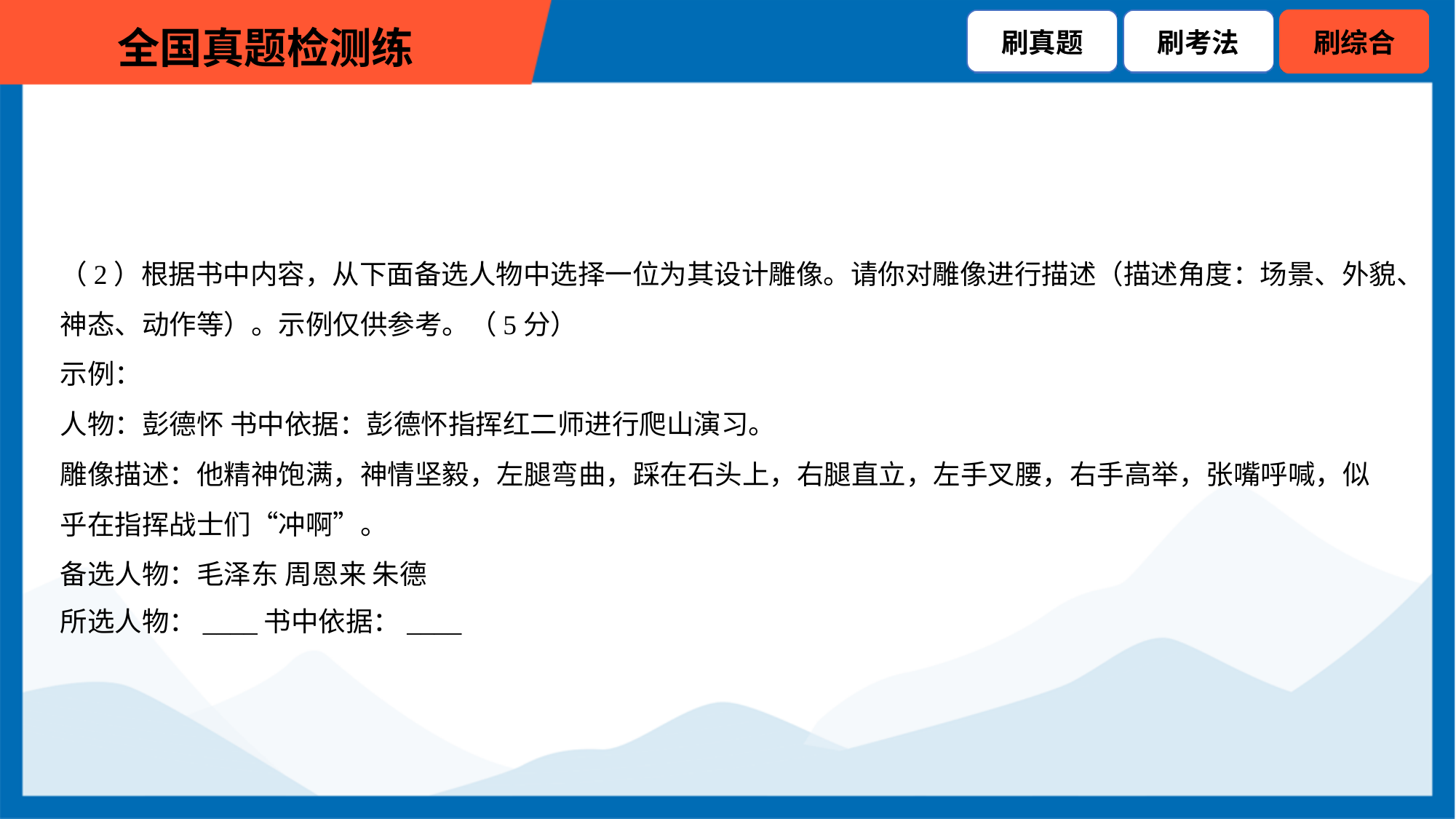

（2）根据书中内容，从下面备选人物中选择一位为其设计雕像。请你对雕像进行描述（描述角度：场景、外貌、
神态、动作等）。示例仅供参考。（5分）
示例：
人物：彭德怀 书中依据：彭德怀指挥红二师进行爬山演习。
雕像描述：他精神饱满，神情坚毅，左腿弯曲，踩在石头上，右腿直立，左手叉腰，右手高举，张嘴呼喊，似
乎在指挥战士们“冲啊”。
备选人物：毛泽东 周恩来 朱德
所选人物：____书中依据：____